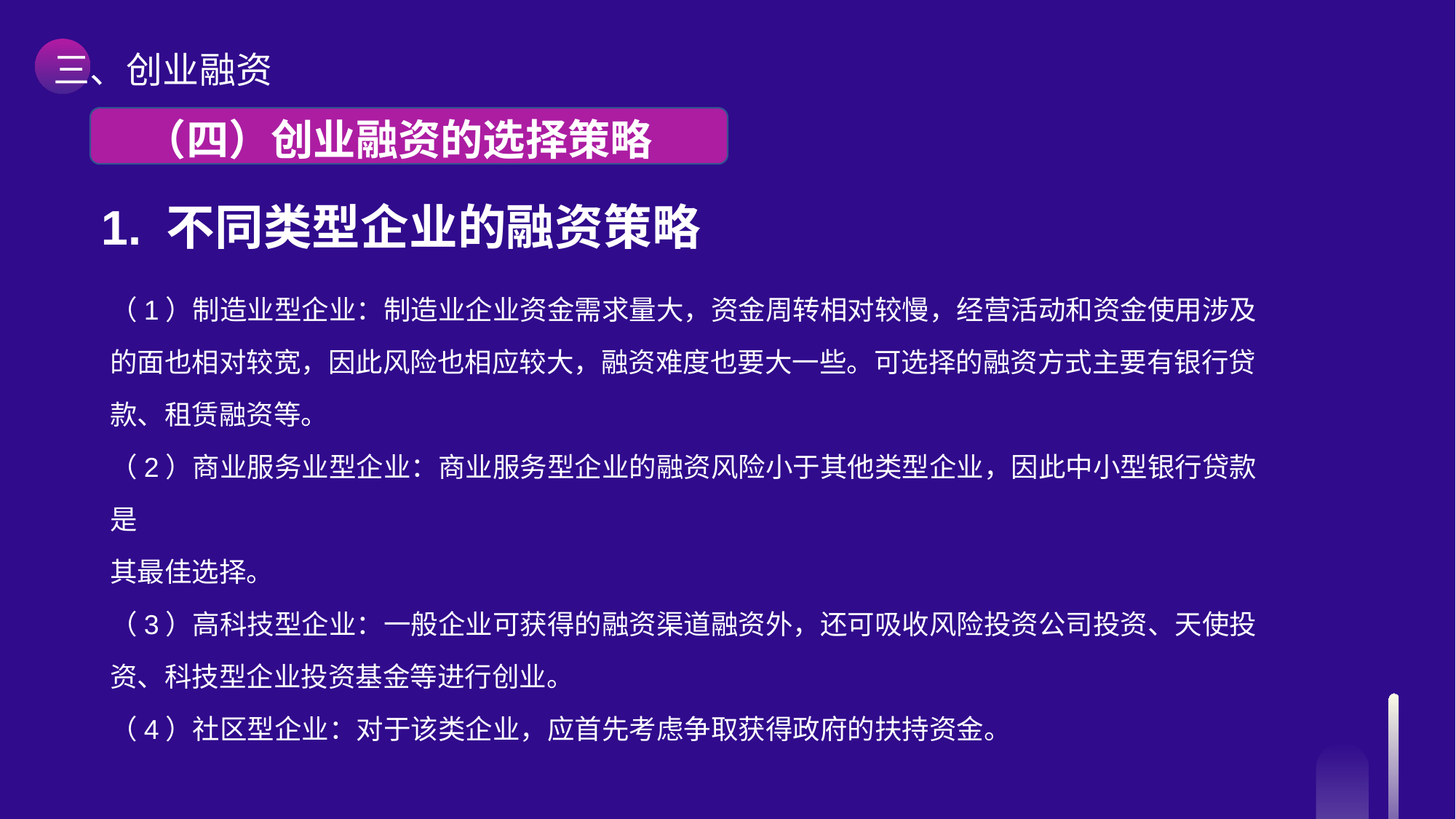

三、创业融资

 （四）创业融资的选择策略
1. 不同类型企业的融资策略
（1）制造业型企业：制造业企业资金需求量大，资金周转相对较慢，经营活动和资金使用涉及的面也相对较宽，因此风险也相应较大，融资难度也要大一些。可选择的融资方式主要有银行贷款、租赁融资等。
（2）商业服务业型企业：商业服务型企业的融资风险小于其他类型企业，因此中小型银行贷款是
其最佳选择。
（3）高科技型企业：一般企业可获得的融资渠道融资外，还可吸收风险投资公司投资、天使投资、科技型企业投资基金等进行创业。
（4）社区型企业：对于该类企业，应首先考虑争取获得政府的扶持资金。